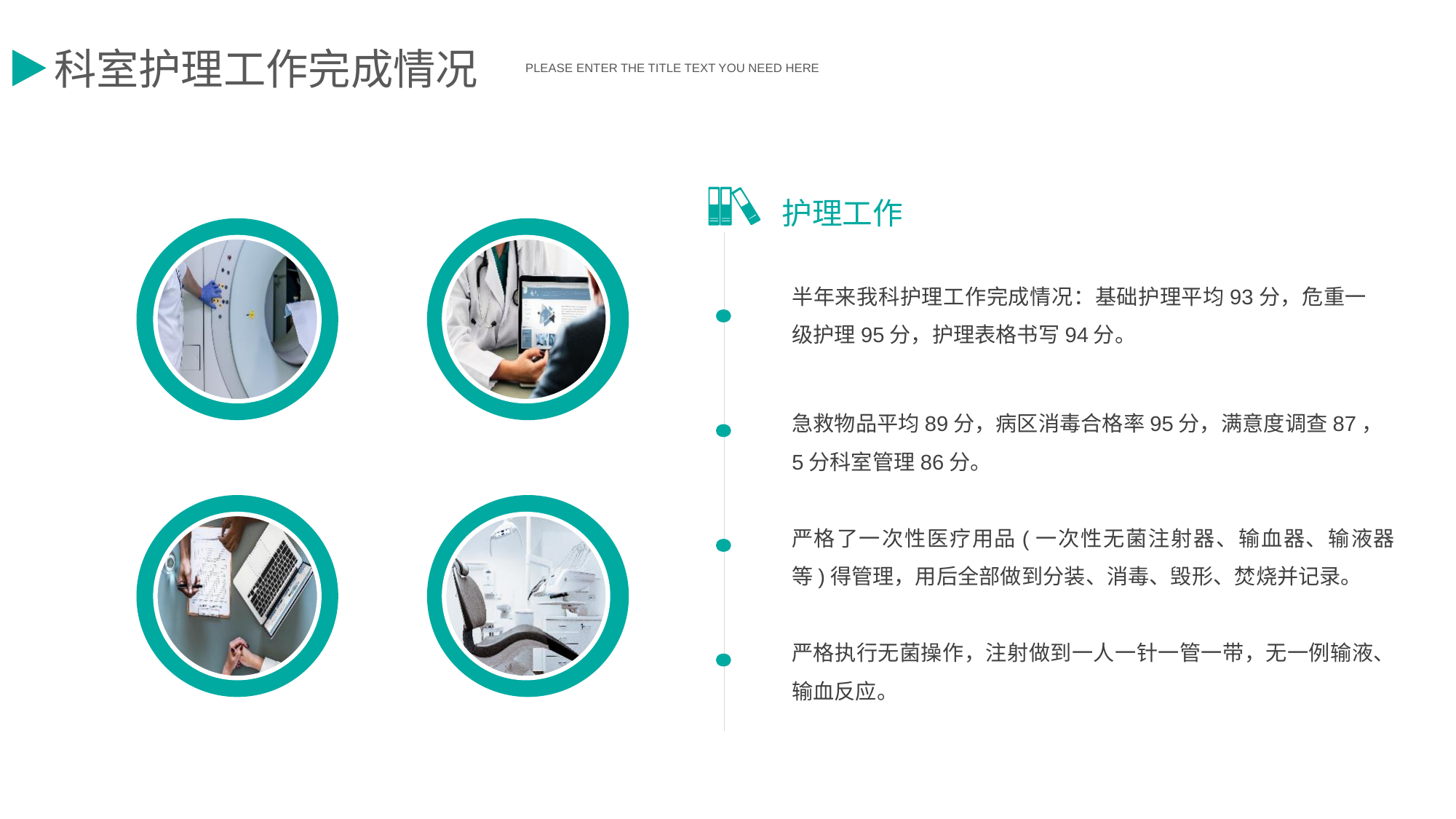

科室护理工作完成情况

PLEASE ENTER THE TITLE TEXT YOU NEED HERE

护理工作

半年来我科护理工作完成情况：基础护理平均93分，危重一级护理95分，护理表格书写94分。

急救物品平均89分，病区消毒合格率95分，满意度调查87，5分科室管理86分。

严格了一次性医疗用品(一次性无菌注射器、输血器、输液器等)得管理，用后全部做到分装、消毒、毁形、焚烧并记录。

严格执行无菌操作，注射做到一人一针一管一带，无一例输液、输血反应。